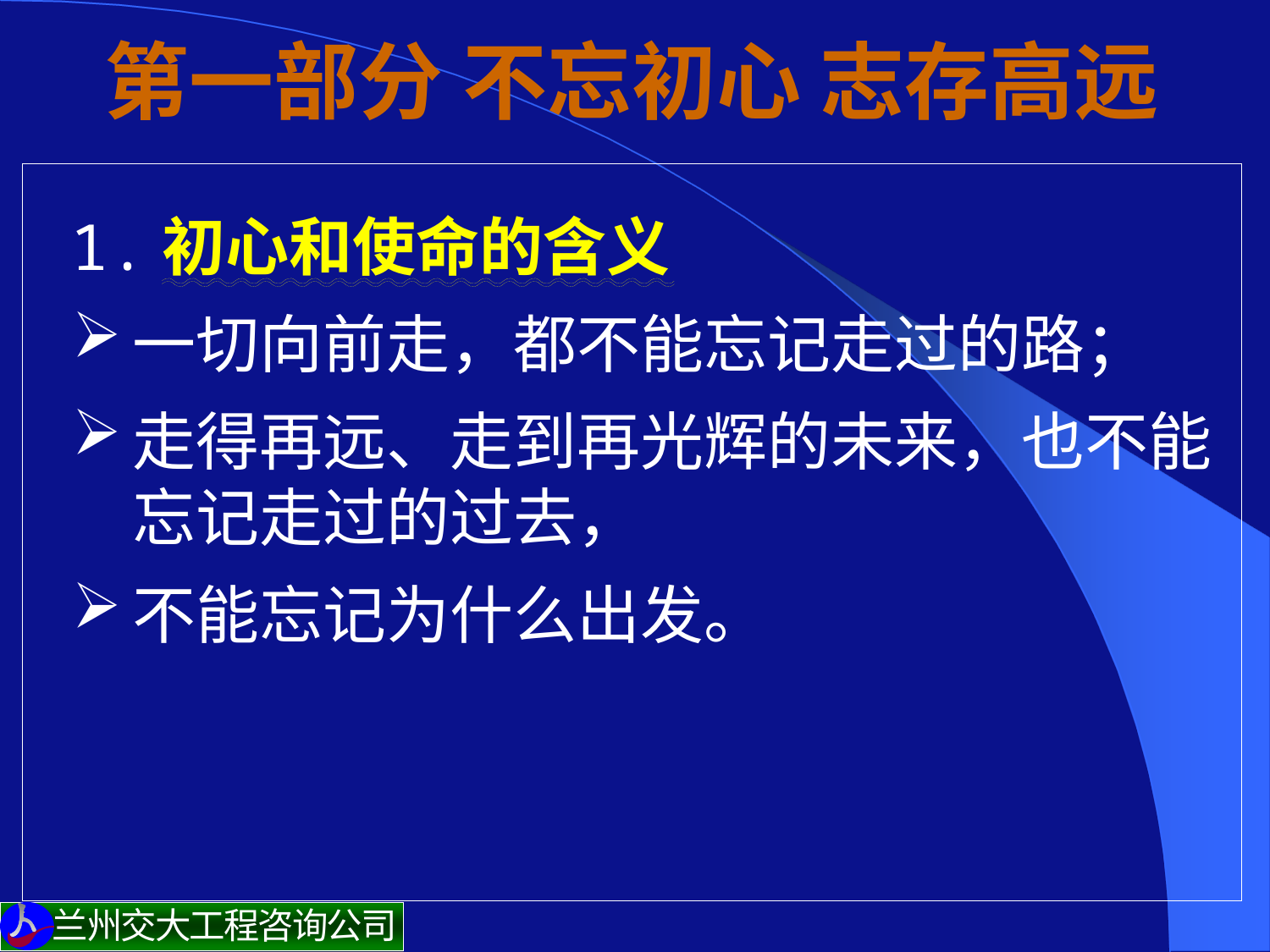

# 第一部分 不忘初心 志存高远
 1.初心和使命的含义
一切向前走，都不能忘记走过的路；
走得再远、走到再光辉的未来，也不能忘记走过的过去，
不能忘记为什么出发。